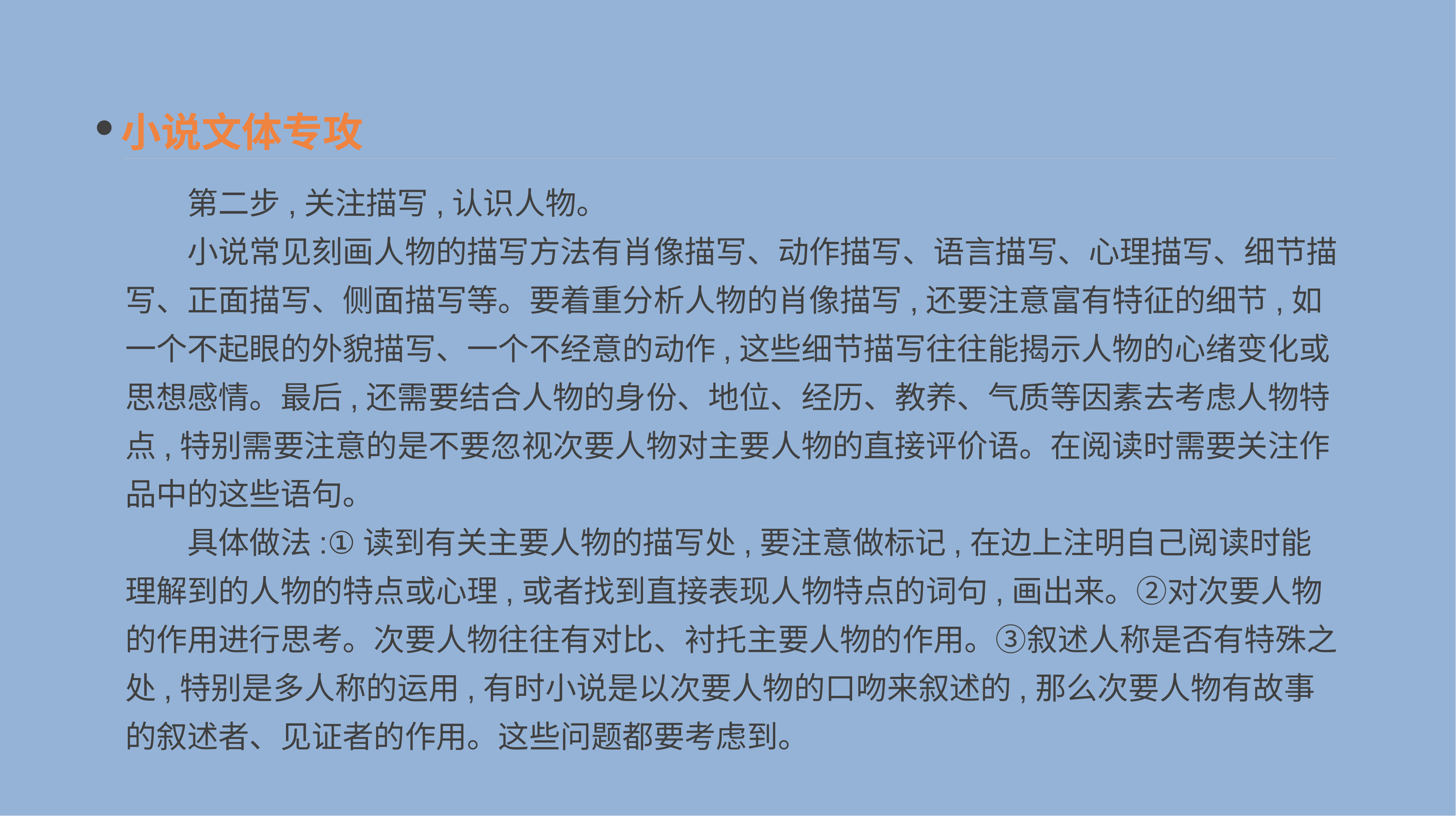

小说文体专攻

　　第二步,关注描写,认识人物。
　　小说常见刻画人物的描写方法有肖像描写、动作描写、语言描写、心理描写、细节描写、正面描写、侧面描写等。要着重分析人物的肖像描写,还要注意富有特征的细节,如一个不起眼的外貌描写、一个不经意的动作,这些细节描写往往能揭示人物的心绪变化或思想感情。最后,还需要结合人物的身份、地位、经历、教养、气质等因素去考虑人物特点,特别需要注意的是不要忽视次要人物对主要人物的直接评价语。在阅读时需要关注作品中的这些语句。
　　具体做法:①读到有关主要人物的描写处,要注意做标记,在边上注明自己阅读时能理解到的人物的特点或心理,或者找到直接表现人物特点的词句,画出来。②对次要人物的作用进行思考。次要人物往往有对比、衬托主要人物的作用。③叙述人称是否有特殊之处,特别是多人称的运用,有时小说是以次要人物的口吻来叙述的,那么次要人物有故事的叙述者、见证者的作用。这些问题都要考虑到。